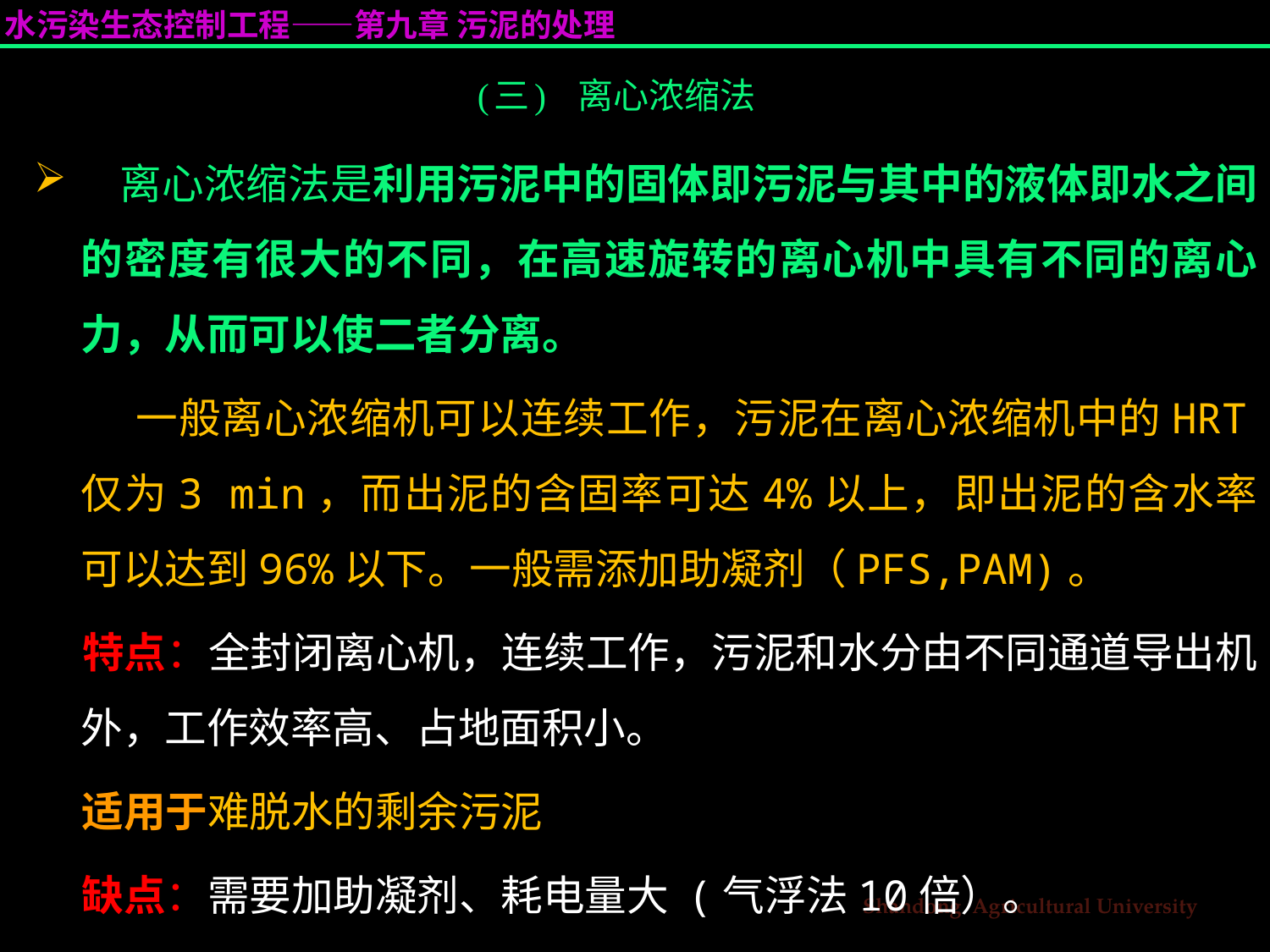

# (三)   离心浓缩法
   离心浓缩法是利用污泥中的固体即污泥与其中的液体即水之间的密度有很大的不同，在高速旋转的离心机中具有不同的离心力，从而可以使二者分离。
         一般离心浓缩机可以连续工作，污泥在离心浓缩机中的HRT仅为3 min，而出泥的含固率可达4%以上，即出泥的含水率可以达到96%以下。一般需添加助凝剂（PFS,PAM)。
    特点：全封闭离心机，连续工作，污泥和水分由不同通道导出机外，工作效率高、占地面积小。
    适用于难脱水的剩余污泥
    缺点：需要加助凝剂、耗电量大 (气浮法10倍）。